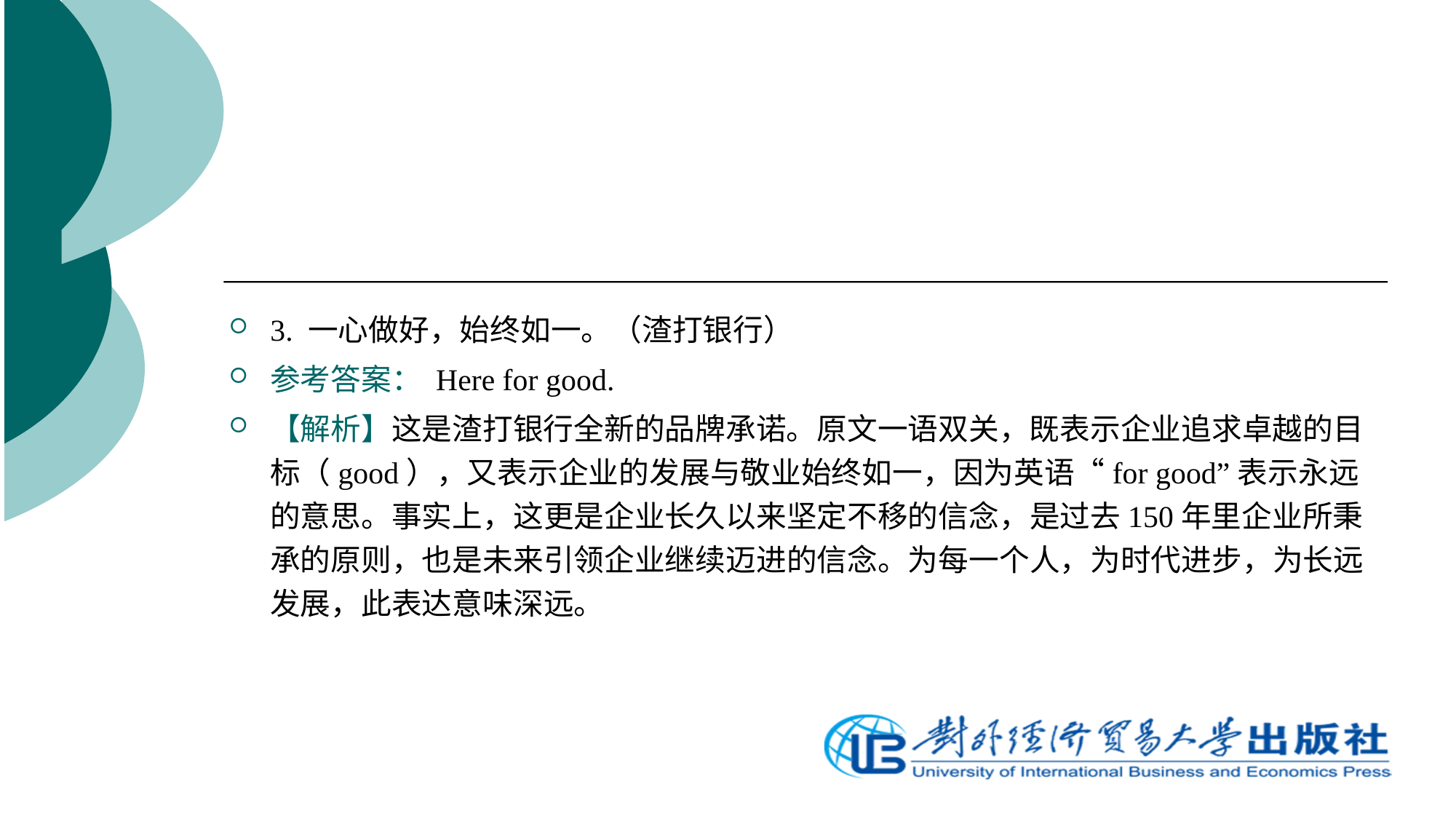

3. 一心做好，始终如一。（渣打银行）
参考答案： Here for good.
【解析】这是渣打银行全新的品牌承诺。原文一语双关，既表示企业追求卓越的目标（good），又表示企业的发展与敬业始终如一，因为英语“for good”表示永远的意思。事实上，这更是企业长久以来坚定不移的信念，是过去150年里企业所秉承的原则，也是未来引领企业继续迈进的信念。为每一个人，为时代进步，为长远发展，此表达意味深远。